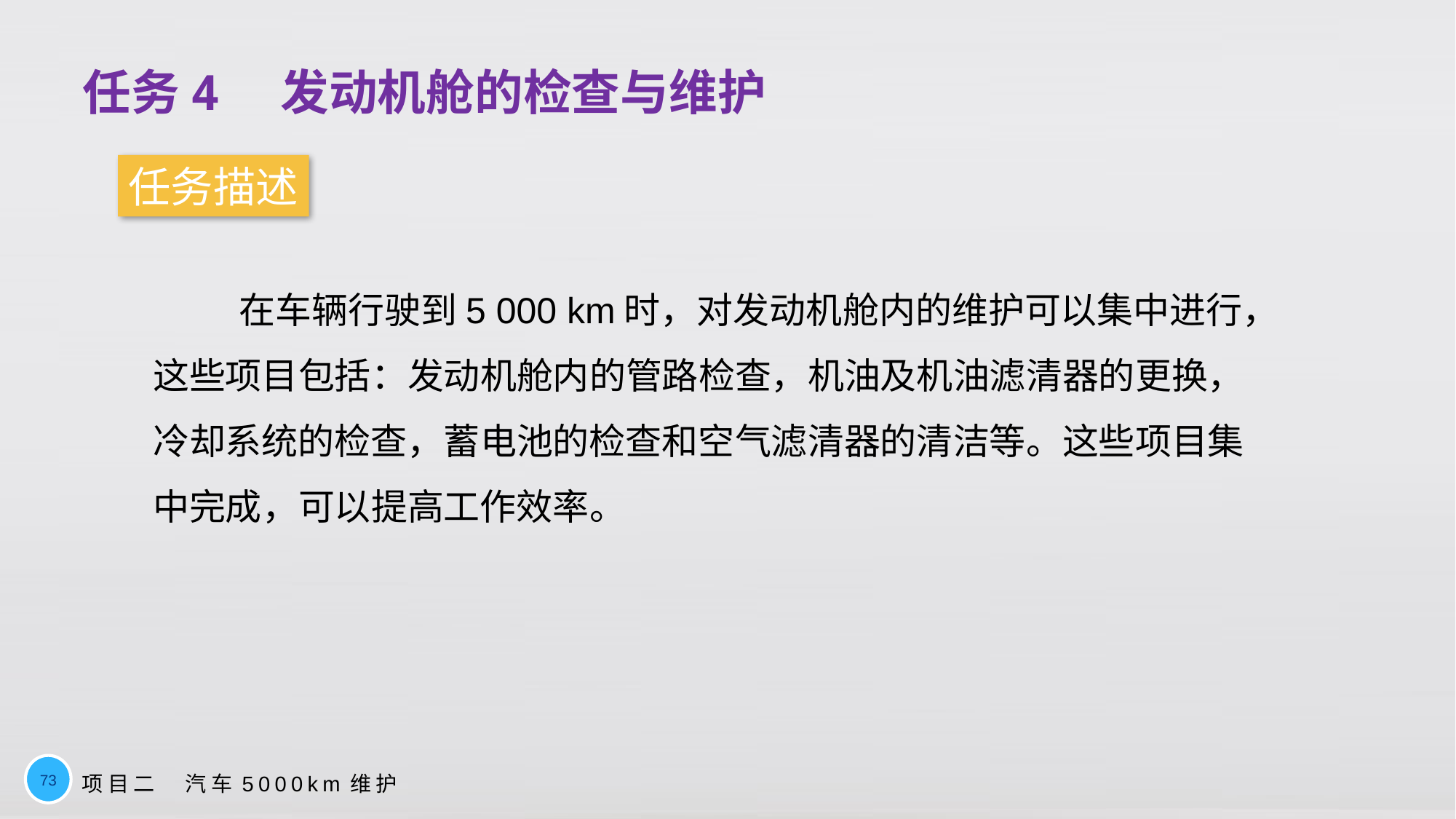

任务4　发动机舱的检查与维护
任务描述
在车辆行驶到5 000 km时，对发动机舱内的维护可以集中进行，这些项目包括：发动机舱内的管路检查，机油及机油滤清器的更换，冷却系统的检查，蓄电池的检查和空气滤清器的清洁等。这些项目集中完成，可以提高工作效率。
73